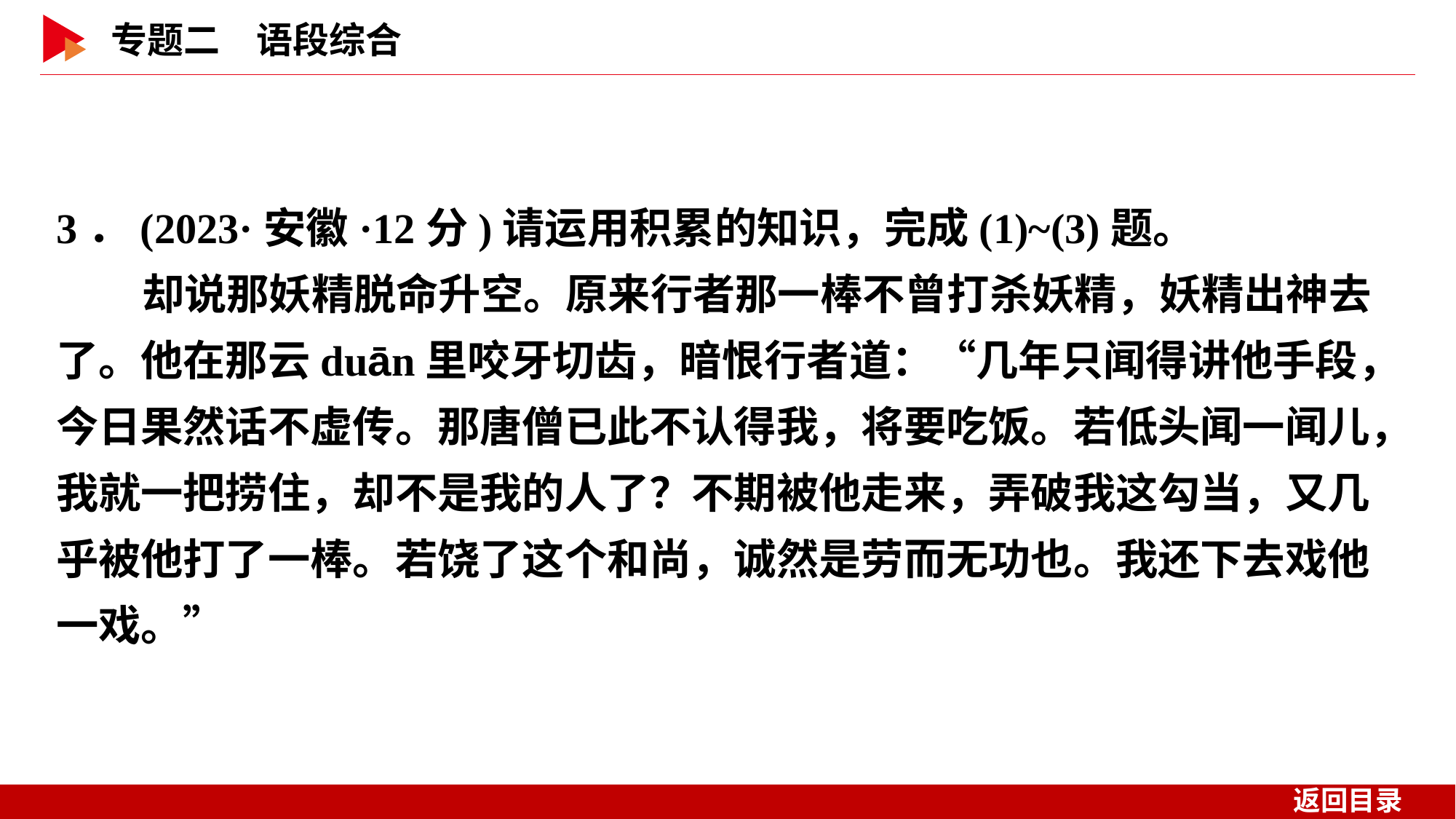

3．(2023·安徽·12分)请运用积累的知识，完成(1)~(3)题。
却说那妖精脱命升空。原来行者那一棒不曾打杀妖精，妖精出神去了。他在那云duān里咬牙切齿，暗恨行者道：“几年只闻得讲他手段，今日果然话不虚传。那唐僧已此不认得我，将要吃饭。若低头闻一闻儿，我就一把捞住，却不是我的人了？不期被他走来，弄破我这勾当，又几乎被他打了一棒。若饶了这个和尚，诚然是劳而无功也。我还下去戏他一戏。”